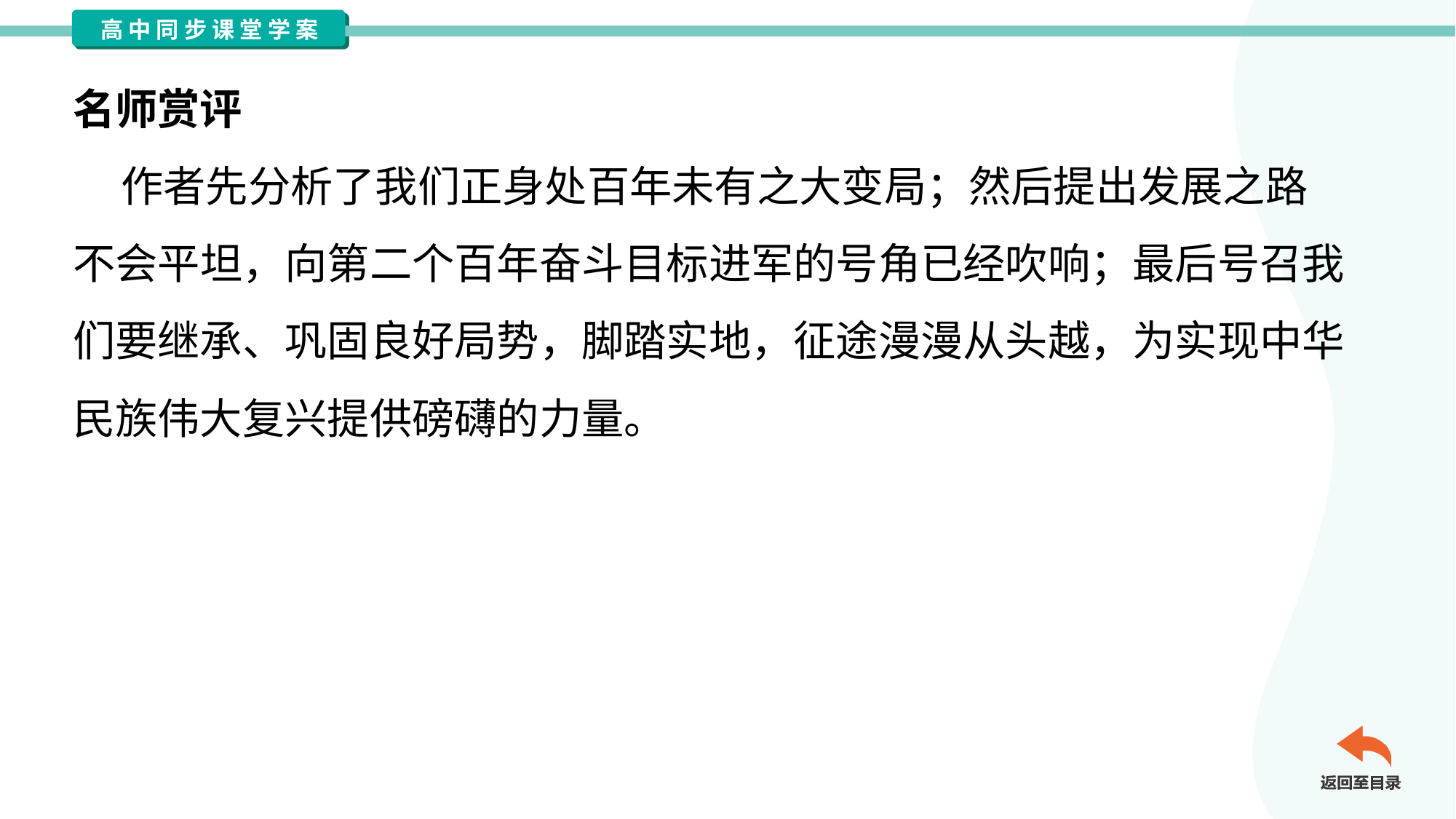

名师赏评
    作者先分析了我们正身处百年未有之大变局；然后提出发展之路
不会平坦，向第二个百年奋斗目标进军的号角已经吹响；最后号召我
们要继承、巩固良好局势，脚踏实地，征途漫漫从头越，为实现中华
民族伟大复兴提供磅礴的力量。